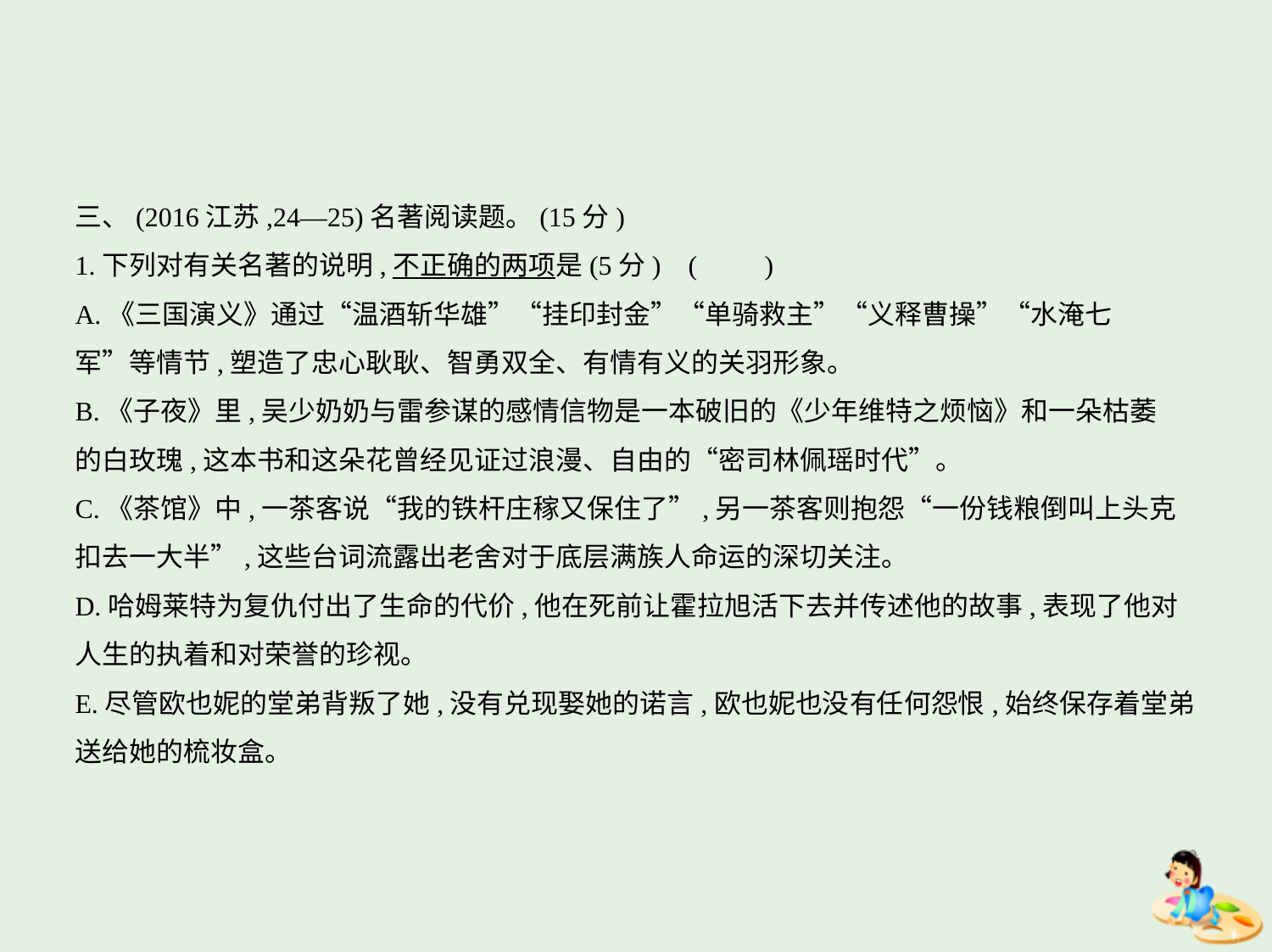

三、(2016江苏,24—25)名著阅读题。(15分)
1.下列对有关名著的说明,不正确的两项是(5分) (　　)
A.《三国演义》通过“温酒斩华雄”“挂印封金”“单骑救主”“义释曹操”“水淹七
军”等情节,塑造了忠心耿耿、智勇双全、有情有义的关羽形象。
B.《子夜》里,吴少奶奶与雷参谋的感情信物是一本破旧的《少年维特之烦恼》和一朵枯萎
的白玫瑰,这本书和这朵花曾经见证过浪漫、自由的“密司林佩瑶时代”。
C.《茶馆》中,一茶客说“我的铁杆庄稼又保住了”,另一茶客则抱怨“一份钱粮倒叫上头克
扣去一大半”,这些台词流露出老舍对于底层满族人命运的深切关注。
D.哈姆莱特为复仇付出了生命的代价,他在死前让霍拉旭活下去并传述他的故事,表现了他对
人生的执着和对荣誉的珍视。
E.尽管欧也妮的堂弟背叛了她,没有兑现娶她的诺言,欧也妮也没有任何怨恨,始终保存着堂弟
送给她的梳妆盒。